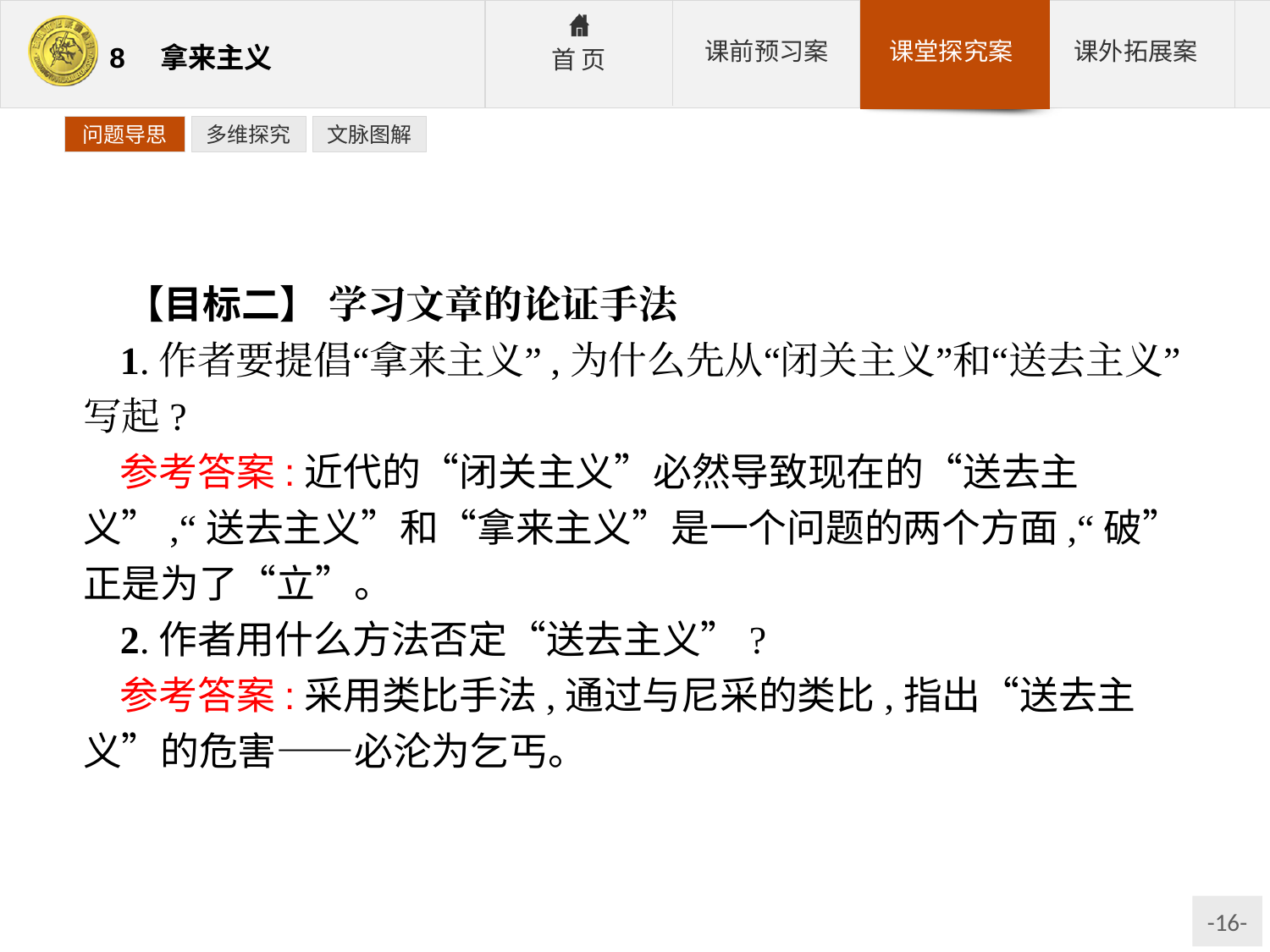

问题导思
多维探究
文脉图解
【目标二】 学习文章的论证手法
1.作者要提倡“拿来主义”,为什么先从“闭关主义”和“送去主义”写起?
参考答案:近代的“闭关主义”必然导致现在的“送去主义”,“送去主义”和“拿来主义”是一个问题的两个方面,“破”正是为了“立”。
2.作者用什么方法否定“送去主义”?
参考答案:采用类比手法,通过与尼采的类比,指出“送去主义”的危害——必沦为乞丐。